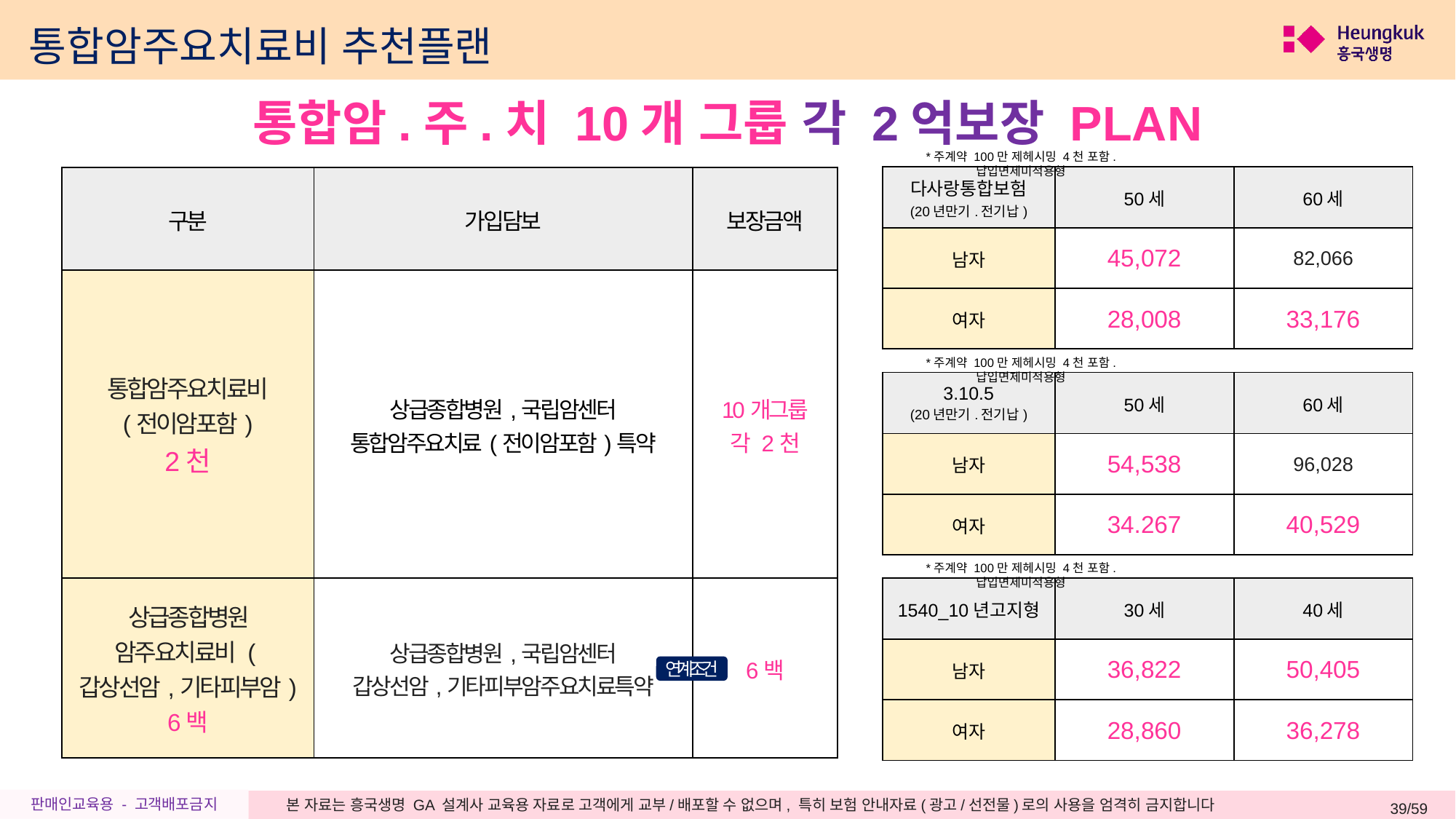

통합암주요치료비 추천플랜
통합암.주.치 10개 그룹 각 2억보장 PLAN
*주계약 100만 제헤시밍 4천 포함. 납입면제미적용형
| 다사랑통합보험 (20년만기.전기납) | 50세 | 60세 |
| --- | --- | --- |
| 남자 | 45,072 | 82,066 |
| 여자 | 28,008 | 33,176 |
| 구분 | 가입담보 | 보장금액 |
| --- | --- | --- |
| 통합암주요치료비 (전이암포함) 2천 | 상급종합병원,국립암센터 통합암주요치료(전이암포함)특약 | 10개그룹 각 2천 |
| 상급종합병원 암주요치료비 (갑상선암,기타피부암) 6백 | 상급종합병원,국립암센터 갑상선암,기타피부암주요치료특약 | 6백 |
*주계약 100만 제헤시밍 4천 포함. 납입면제미적용형
| 3.10.5 (20년만기.전기납) | 50세 | 60세 |
| --- | --- | --- |
| 남자 | 54,538 | 96,028 |
| 여자 | 34.267 | 40,529 |
*주계약 100만 제헤시밍 4천 포함. 납입면제미적용형
| 1540\_10년고지형 | 30세 | 40세 |
| --- | --- | --- |
| 남자 | 36,822 | 50,405 |
| 여자 | 28,860 | 36,278 |
연계조건
39/59